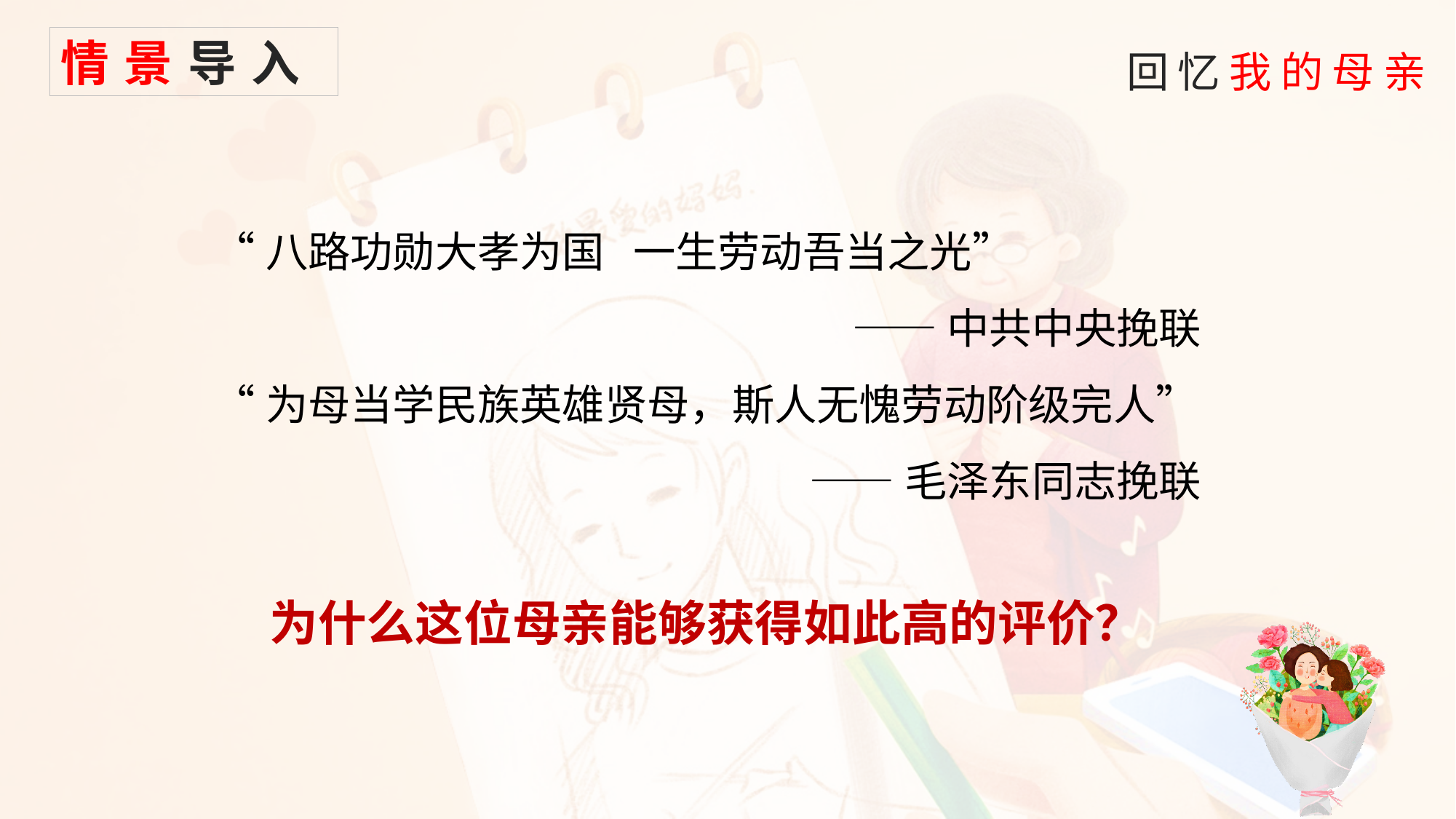

情景导入
“八路功勋大孝为国   一生劳动吾当之光”
——中共中央挽联
“为母当学民族英雄贤母，斯人无愧劳动阶级完人”
——毛泽东同志挽联
为什么这位母亲能够获得如此高的评价？